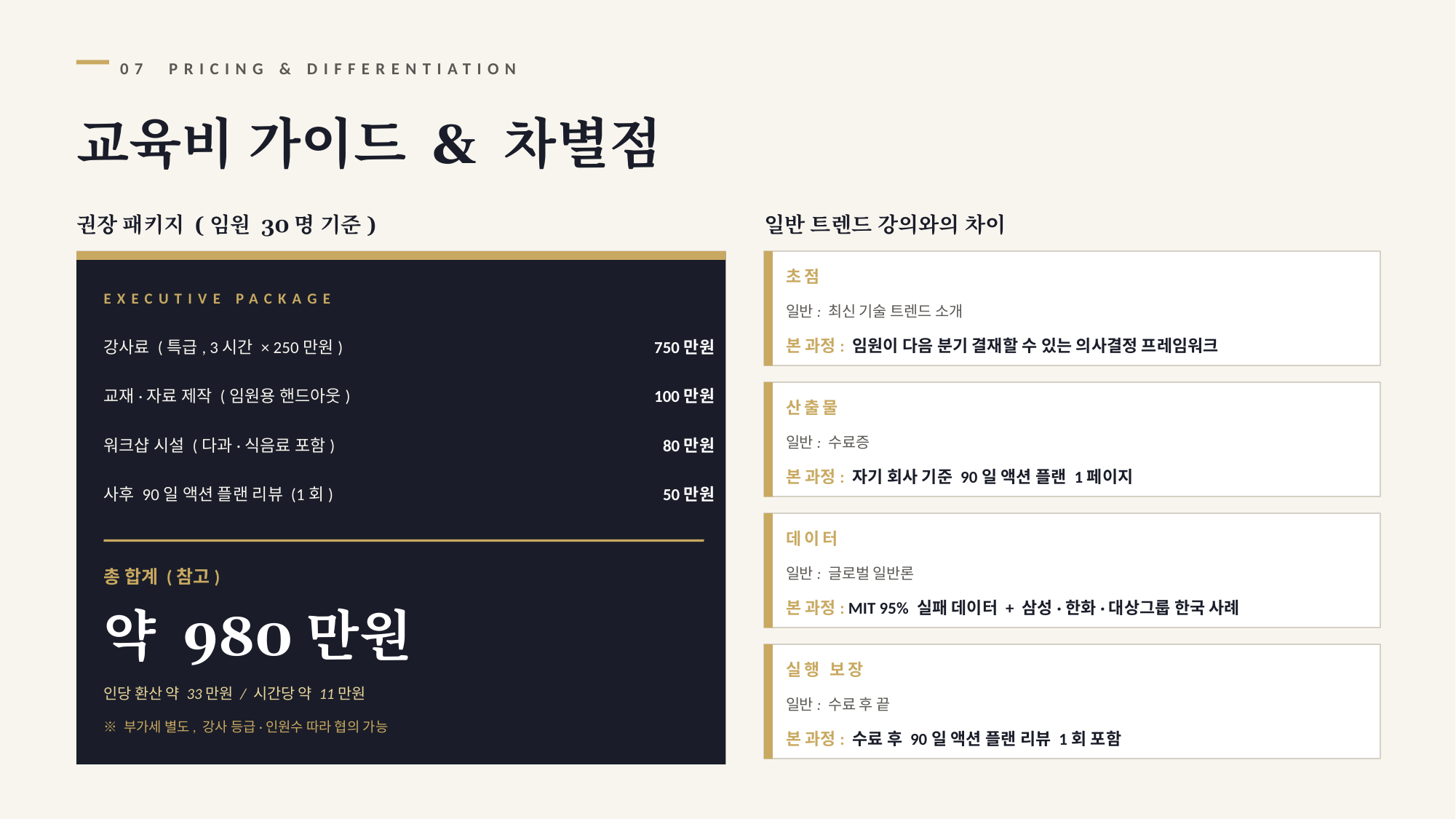

07  PRICING & DIFFERENTIATION

교육비 가이드 & 차별점
권장 패키지 (임원 30명 기준)
일반 트렌드 강의와의 차이

초점
EXECUTIVE PACKAGE
일반: 최신 기술 트렌드 소개
강사료 (특급, 3시간 × 250만원)
750만원
본 과정: 임원이 다음 분기 결재할 수 있는 의사결정 프레임워크
교재·자료 제작 (임원용 핸드아웃)
100만원

산출물
워크샵 시설 (다과·식음료 포함)
80만원
일반: 수료증
본 과정: 자기 회사 기준 90일 액션 플랜 1페이지
사후 90일 액션 플랜 리뷰 (1회)
50만원

데이터

총 합계 (참고)
일반: 글로벌 일반론
본 과정: MIT 95% 실패 데이터 + 삼성·한화·대상그룹 한국 사례
약 980만원

실행 보장
인당 환산 약 33만원 / 시간당 약 11만원
일반: 수료 후 끝
※ 부가세 별도, 강사 등급·인원수 따라 협의 가능
본 과정: 수료 후 90일 액션 플랜 리뷰 1회 포함